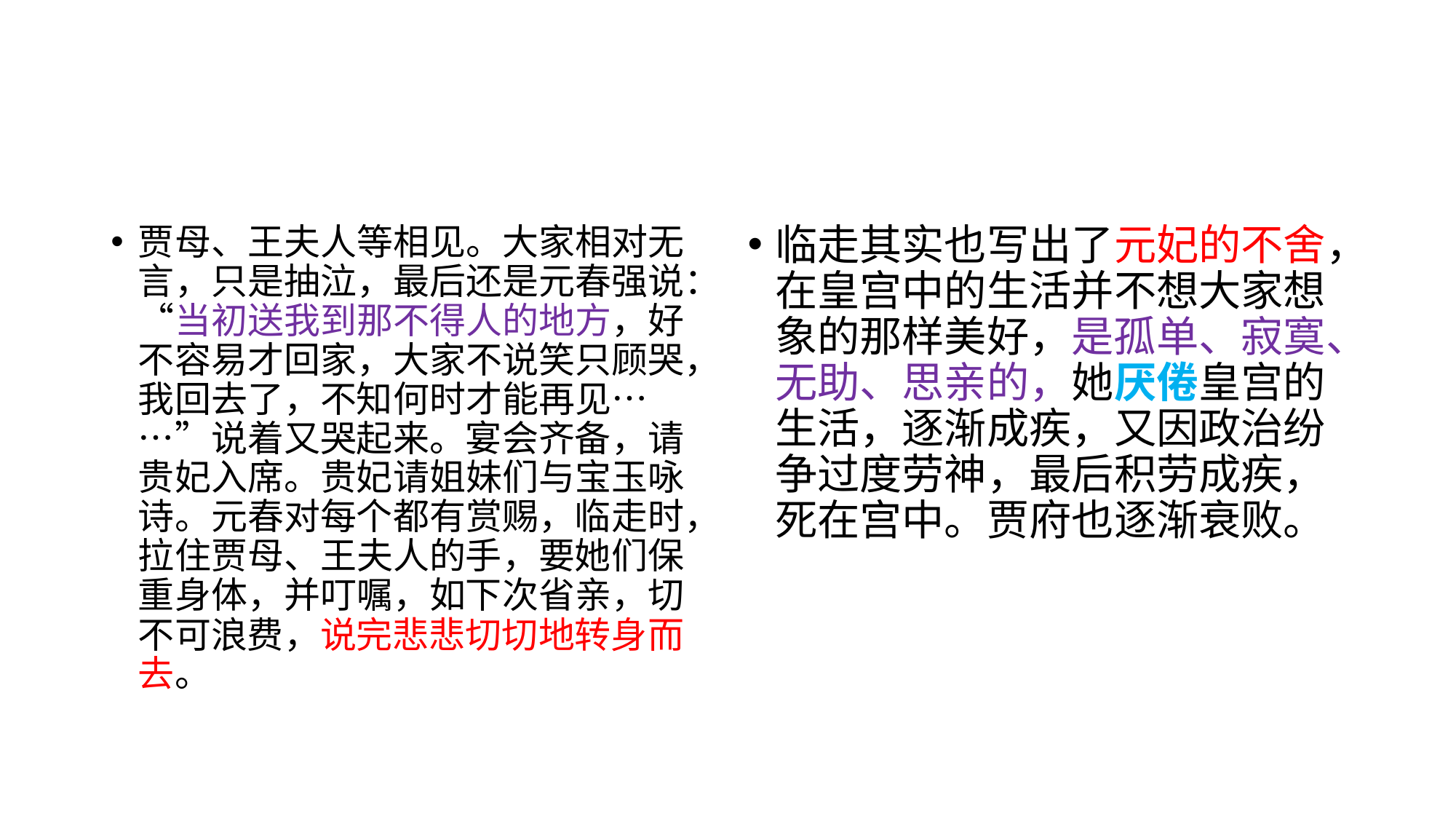

贾母、王夫人等相见。大家相对无言，只是抽泣，最后还是元春强说：“当初送我到那不得人的地方，好不容易才回家，大家不说笑只顾哭，我回去了，不知何时才能再见……”说着又哭起来。宴会齐备，请贵妃入席。贵妃请姐妹们与宝玉咏诗。元春对每个都有赏赐，临走时，拉住贾母、王夫人的手，要她们保重身体，并叮嘱，如下次省亲，切不可浪费，说完悲悲切切地转身而去。
临走其实也写出了元妃的不舍，在皇宫中的生活并不想大家想象的那样美好，是孤单、寂寞、无助、思亲的，她厌倦皇宫的生活，逐渐成疾，又因政治纷争过度劳神，最后积劳成疾，死在宫中。贾府也逐渐衰败。